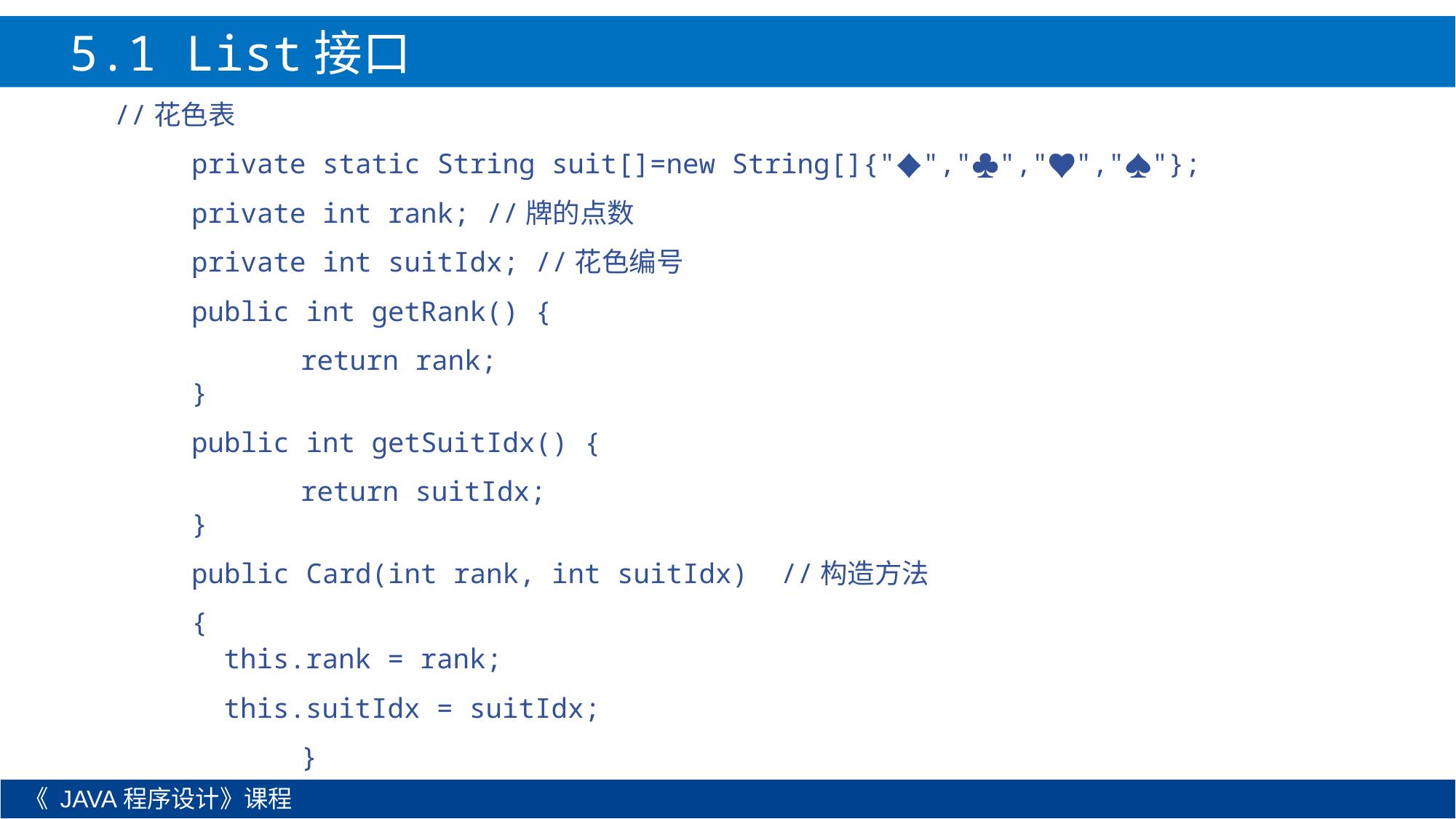

5.1 List接口
//花色表
	private static String suit[]=new String[]{"♦","♣","♥","♠"};
	private int rank; //牌的点数
	private int suitIdx; //花色编号
	public int getRank() {
		return rank;
	}
	public int getSuitIdx() {
		return suitIdx;
	}
	public Card(int rank, int suitIdx)  //构造方法
	{
this.rank = rank;
this.suitIdx = suitIdx;
	}
《 JAVA程序设计》课程